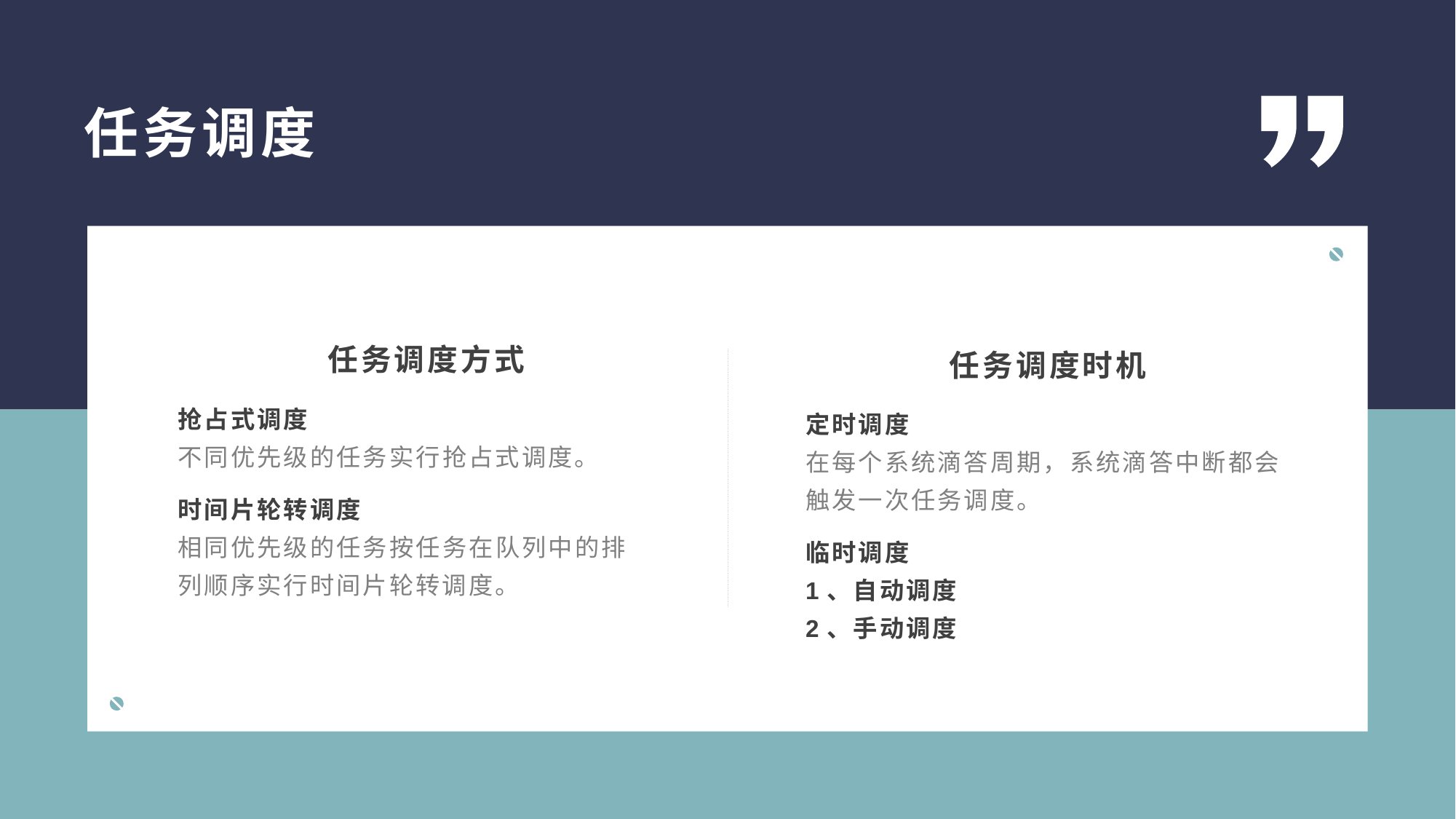

任务调度

任务调度方式
任务调度时机
抢占式调度
不同优先级的任务实行抢占式调度。
时间片轮转调度
相同优先级的任务按任务在队列中的排列顺序实行时间片轮转调度。
定时调度
在每个系统滴答周期，系统滴答中断都会触发一次任务调度。
临时调度
1、自动调度
2、手动调度